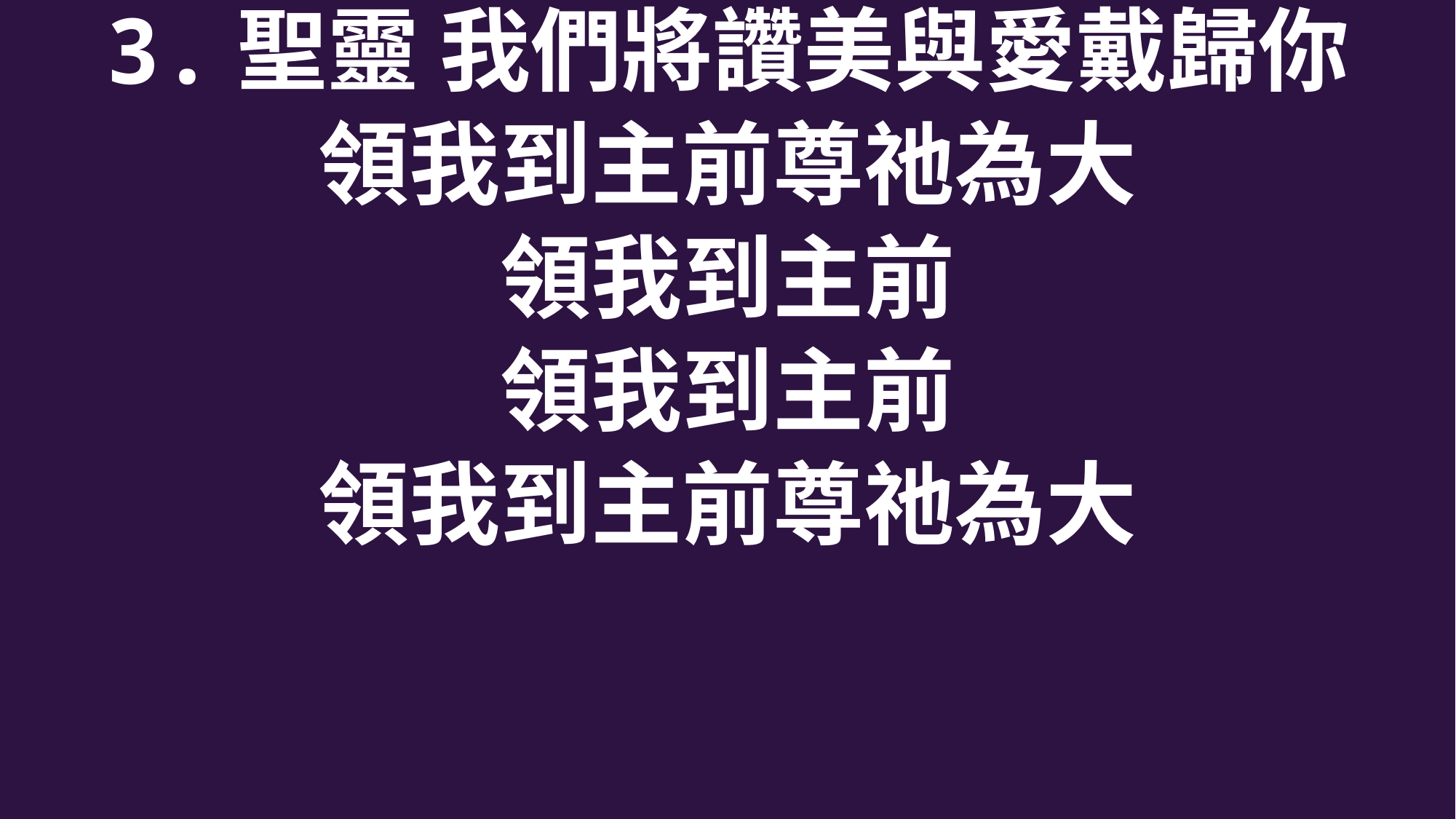

3.聖靈 我們將讚美與愛戴歸你
領我到主前尊祂為大
領我到主前
領我到主前
領我到主前尊祂為大